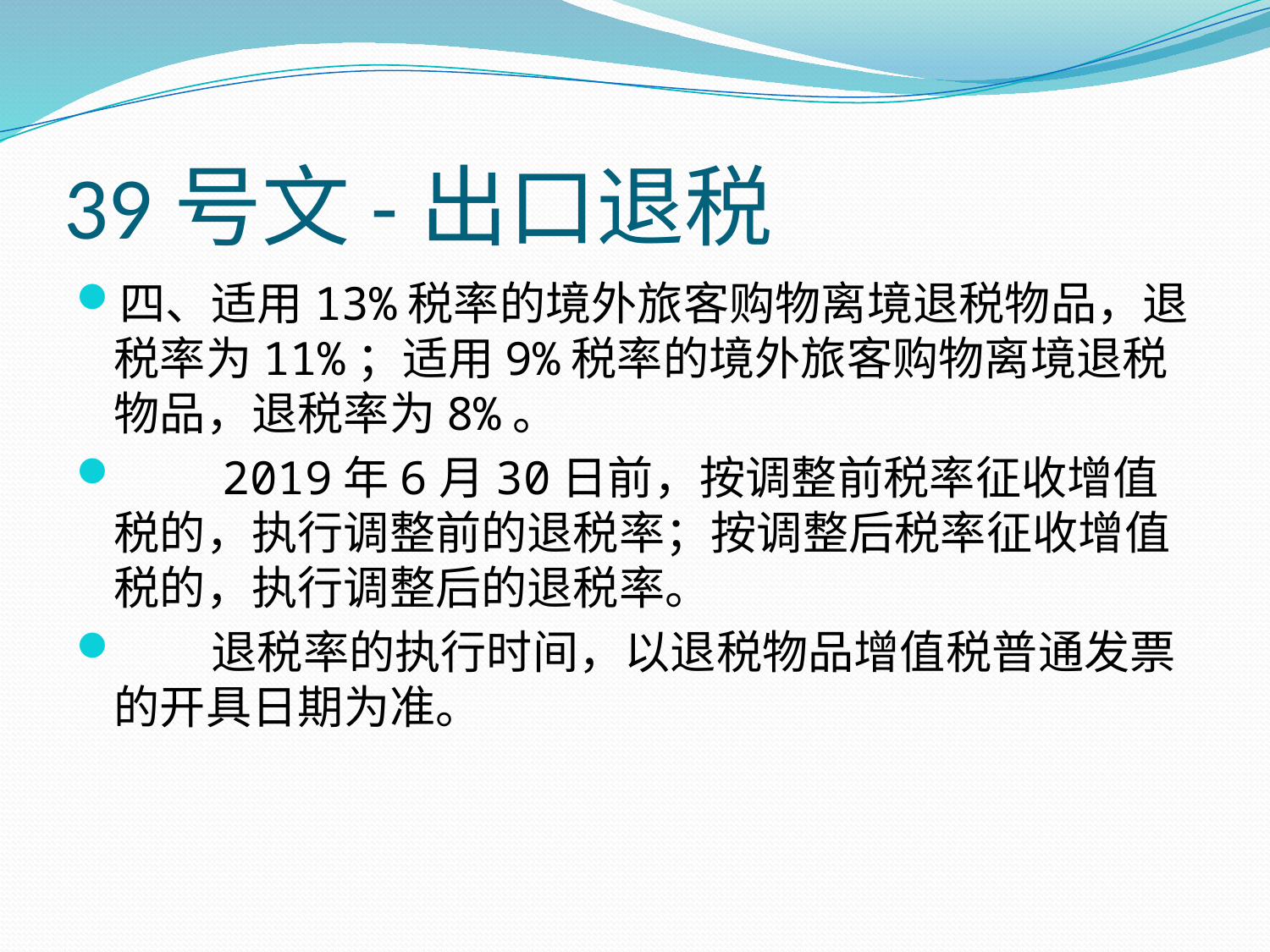

# 39号文-出口退税
四、适用13%税率的境外旅客购物离境退税物品，退税率为11%；适用9%税率的境外旅客购物离境退税物品，退税率为8%。
　　2019年6月30日前，按调整前税率征收增值税的，执行调整前的退税率；按调整后税率征收增值税的，执行调整后的退税率。
　　退税率的执行时间，以退税物品增值税普通发票的开具日期为准。